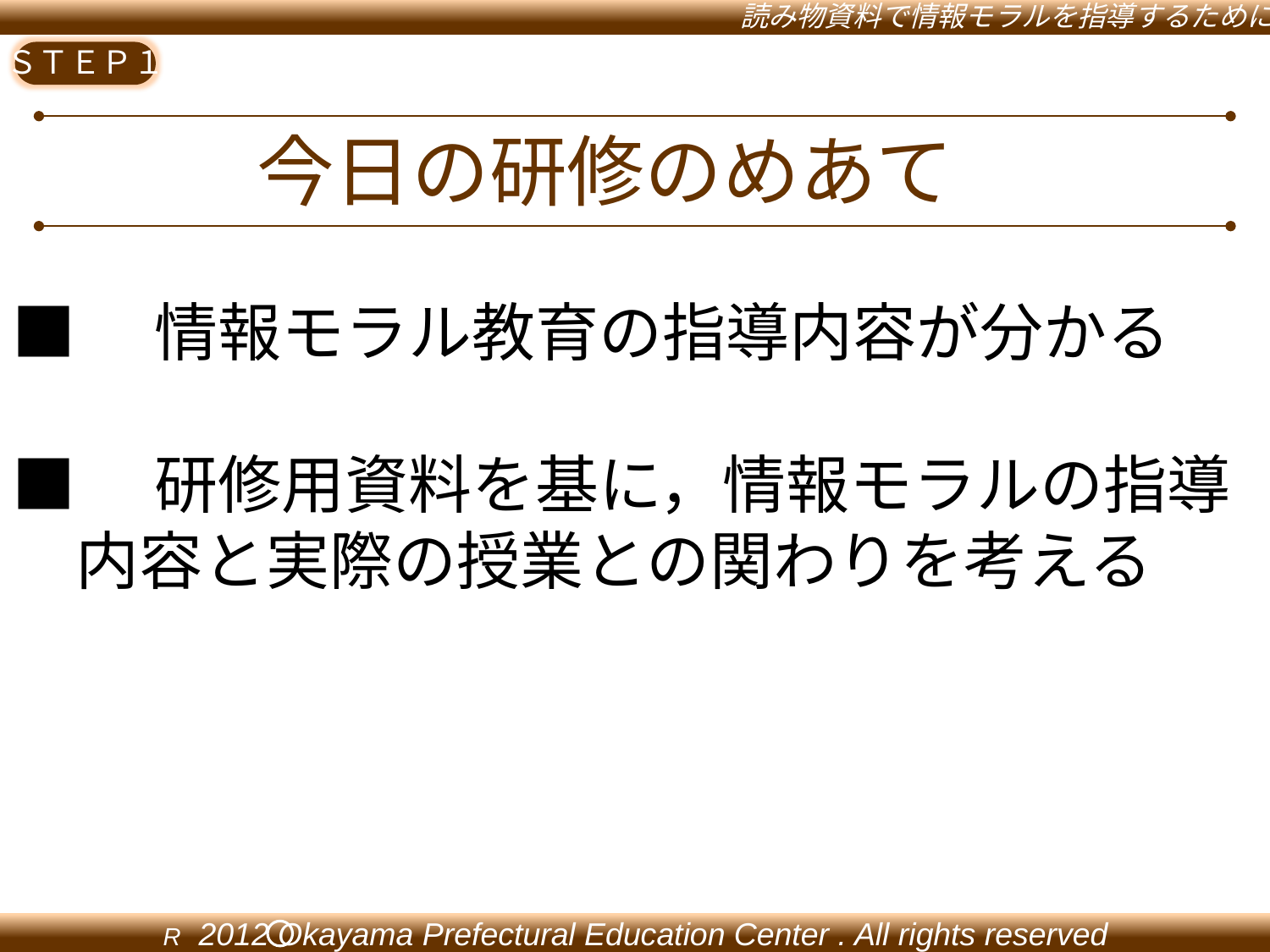

今日の研修のめあて
■　情報モラル教育の指導内容が分かる

■　研修用資料を基に，情報モラルの指導内容と実際の授業との関わりを考える